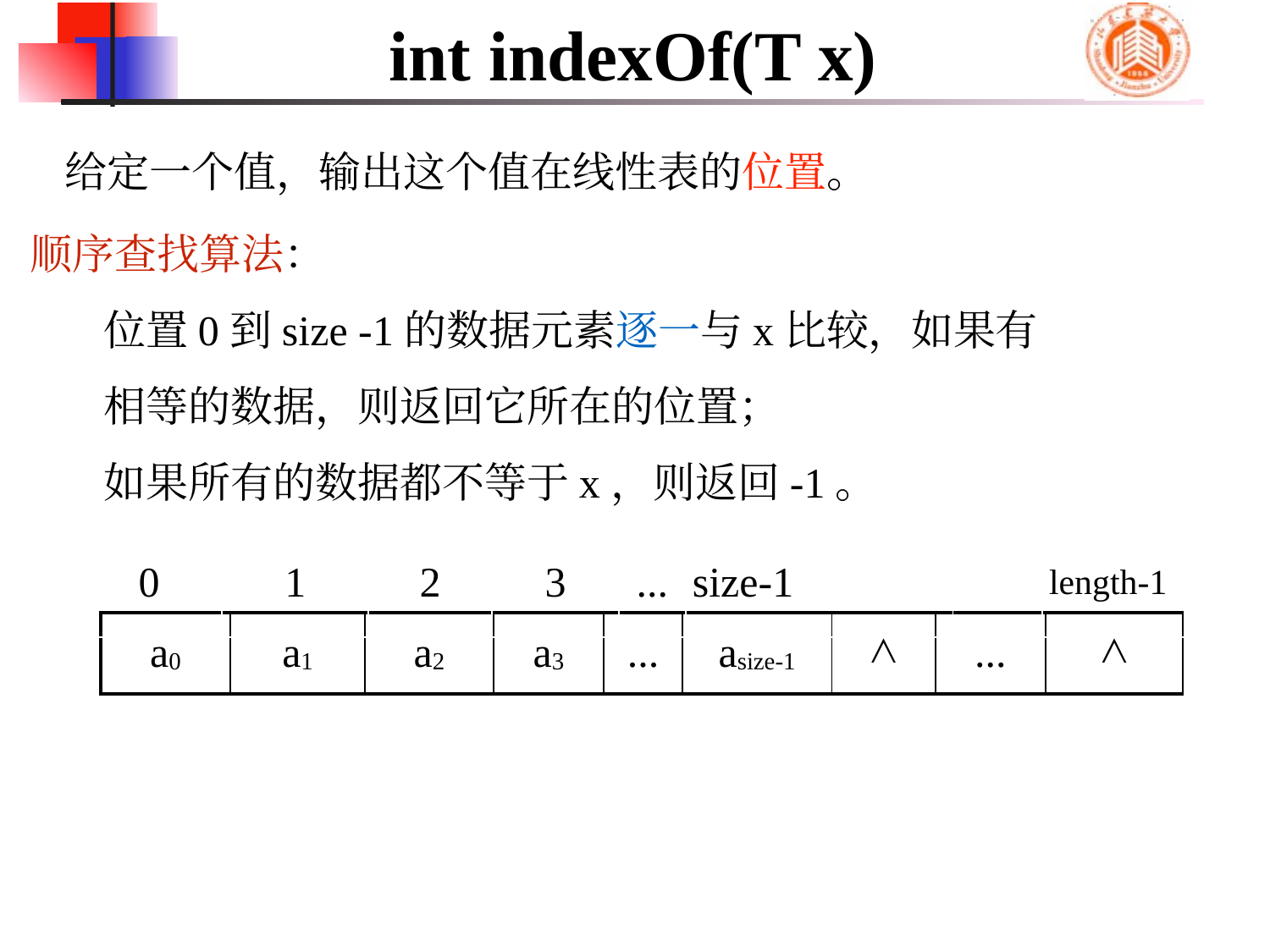

int indexOf(T x)
给定一个值，输出这个值在线性表的位置。
顺序查找算法：
      位置0到size -1的数据元素逐一与x比较，如果有
      相等的数据，则返回它所在的位置；
      如果所有的数据都不等于x，则返回-1。
| 0 | 1 | 2 | 3 | ... | size-1 |  | length-1 |
| --- | --- | --- | --- | --- | --- | --- | --- |
| a0 | a1 | a2 | a3 | ... | asize-1 | ∧ | ... | ∧ |
| --- | --- | --- | --- | --- | --- | --- | --- | --- |